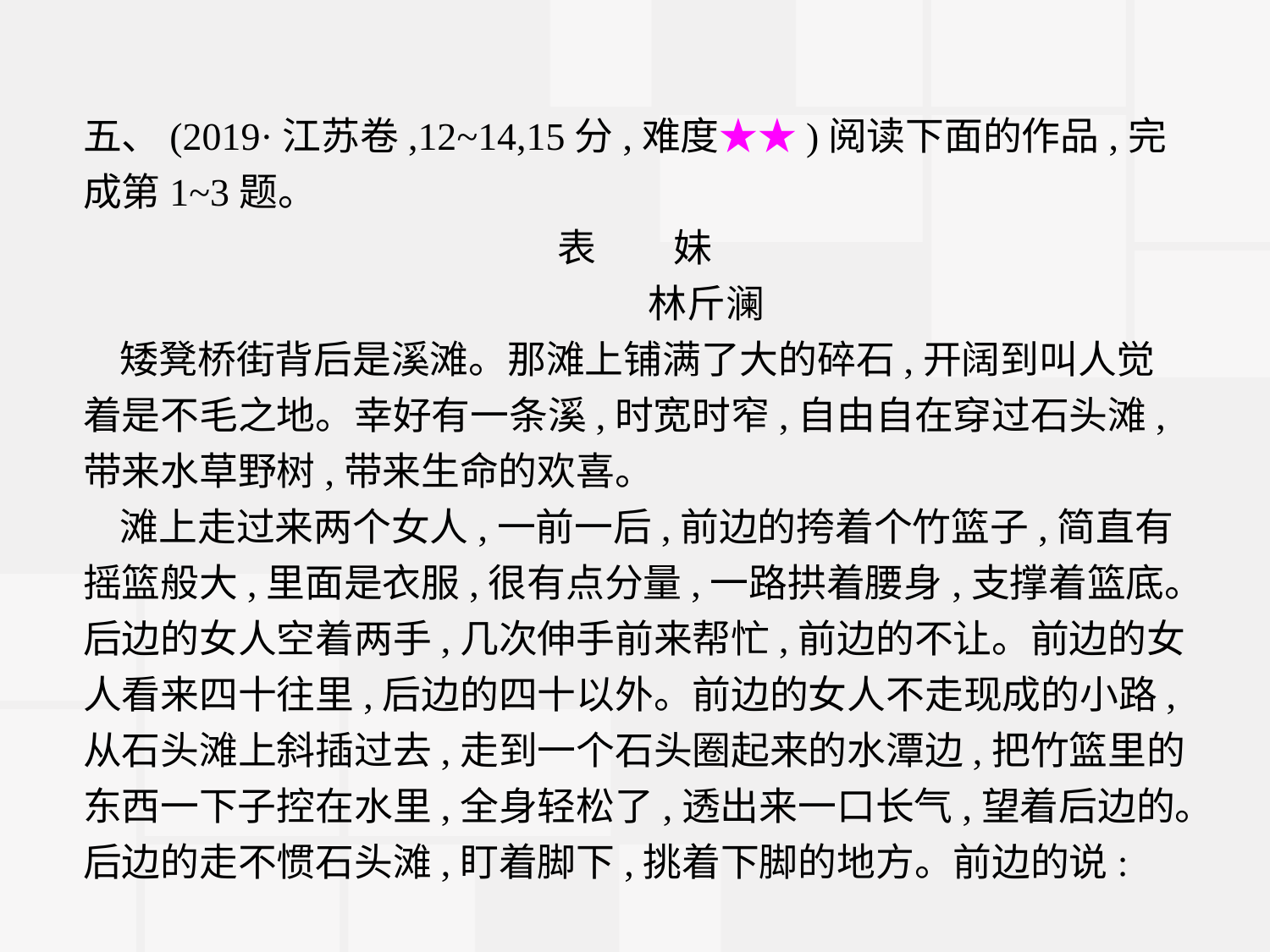

五、(2019·江苏卷,12~14,15分,难度★★)阅读下面的作品,完成第1~3题。
表　　妹
	林斤澜
矮凳桥街背后是溪滩。那滩上铺满了大的碎石,开阔到叫人觉着是不毛之地。幸好有一条溪,时宽时窄,自由自在穿过石头滩,带来水草野树,带来生命的欢喜。
滩上走过来两个女人,一前一后,前边的挎着个竹篮子,简直有摇篮般大,里面是衣服,很有点分量,一路拱着腰身,支撑着篮底。后边的女人空着两手,几次伸手前来帮忙,前边的不让。前边的女人看来四十往里,后边的四十以外。前边的女人不走现成的小路,从石头滩上斜插过去,走到一个石头圈起来的水潭边,把竹篮里的东西一下子控在水里,全身轻松了,透出来一口长气,望着后边的。后边的走不惯石头滩,盯着脚下,挑着下脚的地方。前边的说: